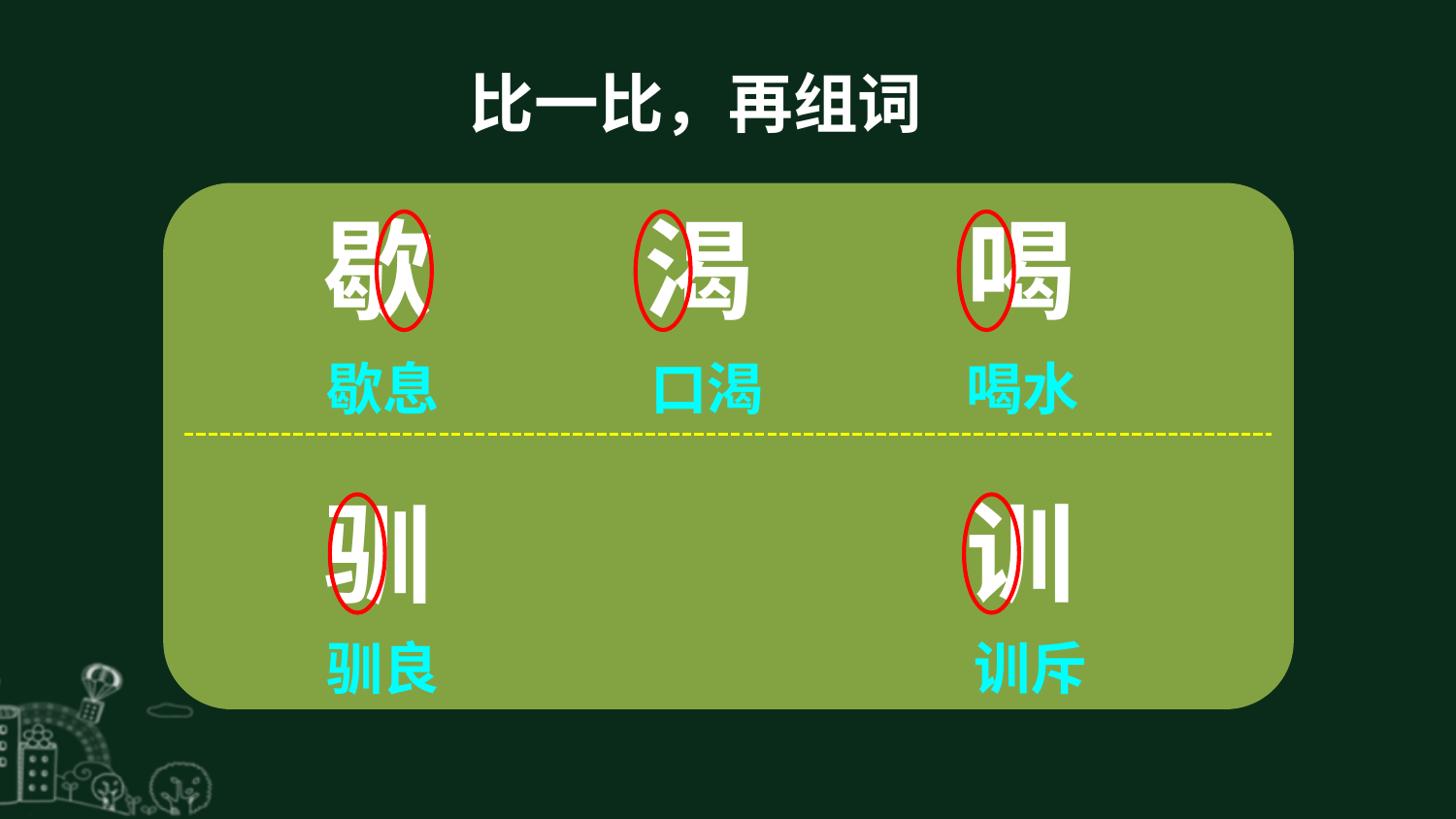

比一比，再组词

歇
渴
喝

歇息
口渴
喝水
驯
训

驯良
训斥